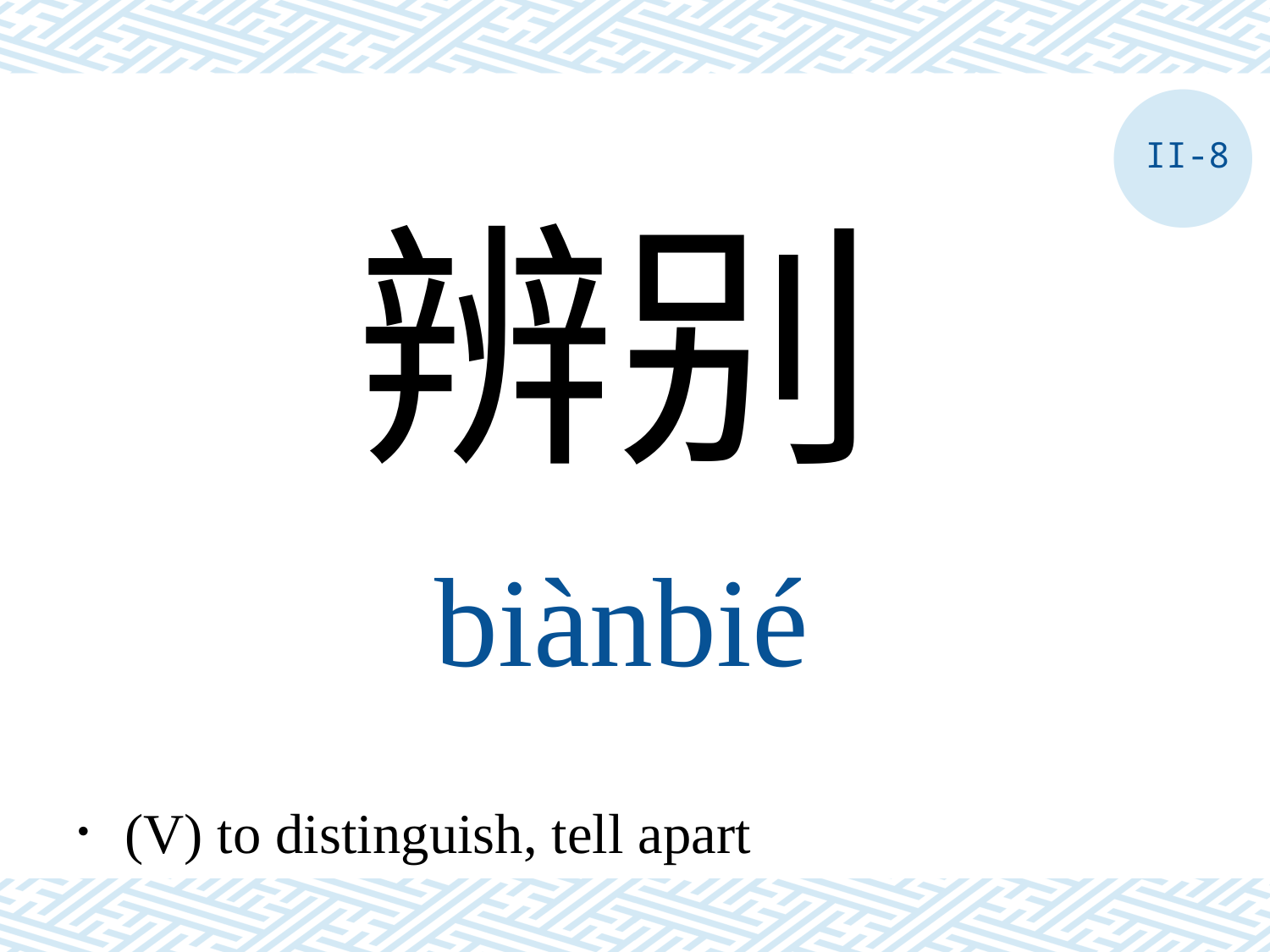

II-8

辨别
biànbié
．(V) to distinguish, tell apart